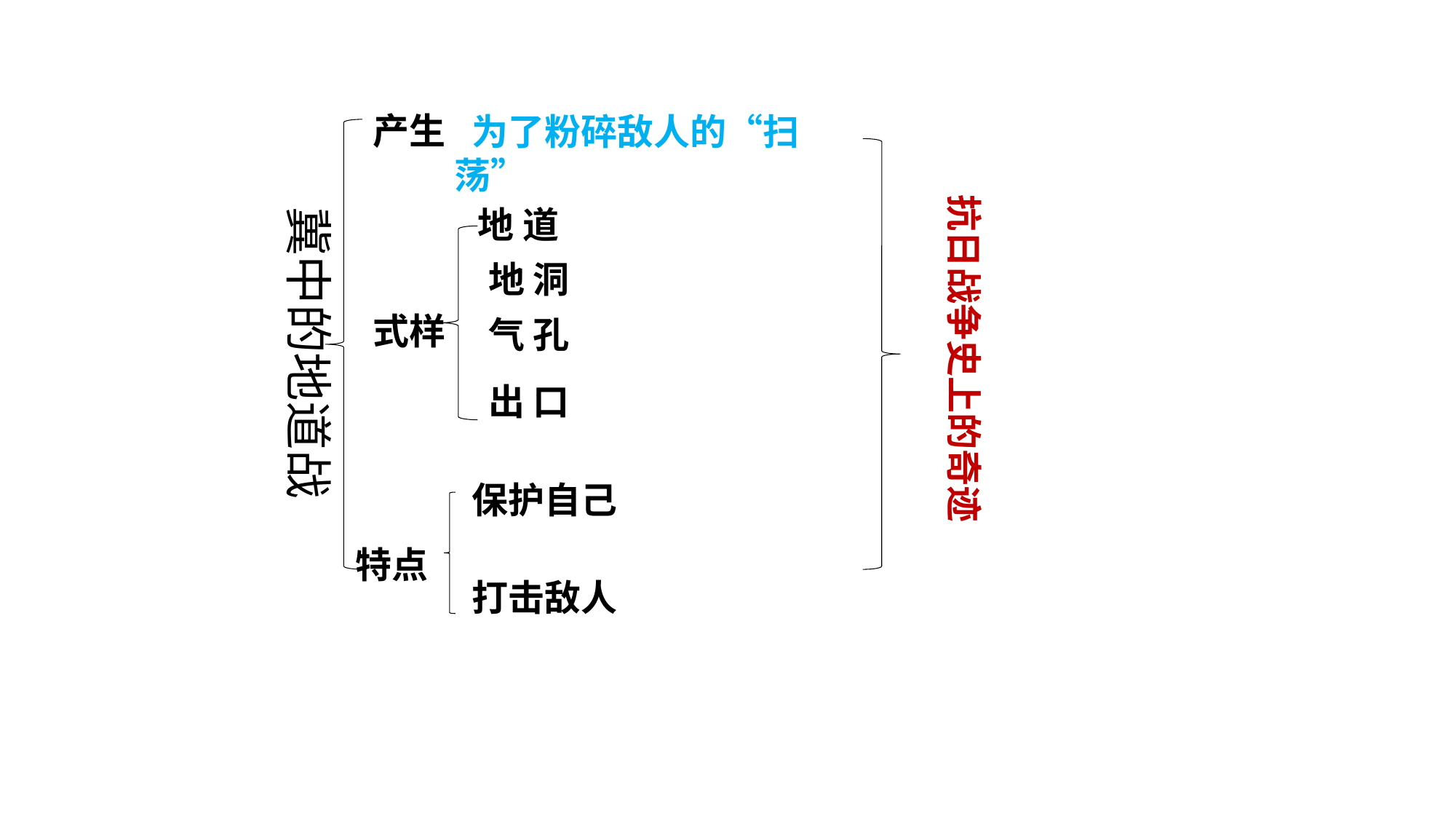

产生
 为了粉碎敌人的“扫荡”

抗日战争史上的奇迹
冀中的地道战
地 道

地 洞
式样
气 孔
出 口
保护自己

特点
打击敌人